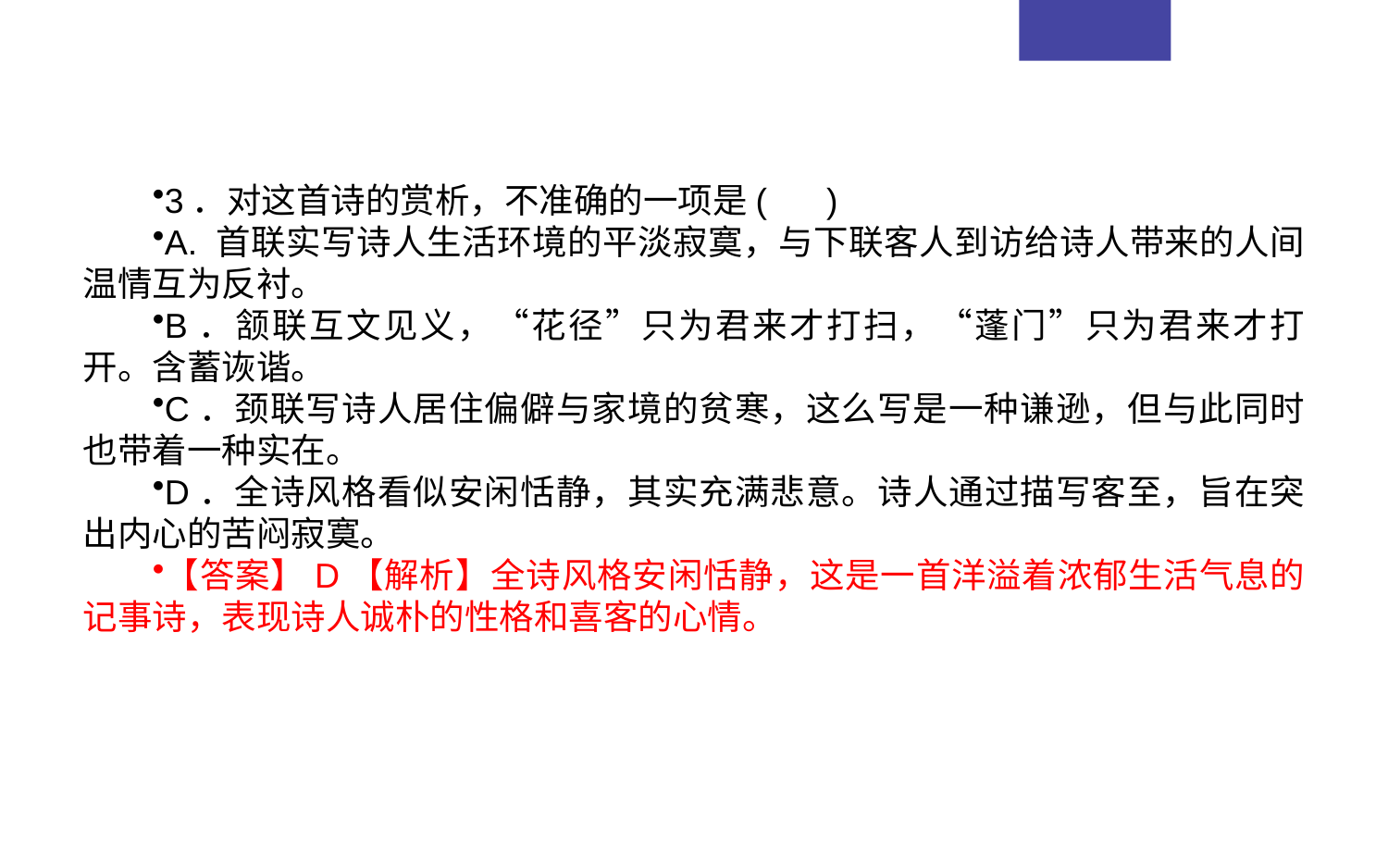

3．对这首诗的赏析，不准确的一项是(　 )
A. 首联实写诗人生活环境的平淡寂寞，与下联客人到访给诗人带来的人间温情互为反衬。
B．颔联互文见义，“花径”只为君来才打扫，“蓬门”只为君来才打开。含蓄诙谐。
C．颈联写诗人居住偏僻与家境的贫寒，这么写是一种谦逊，但与此同时也带着一种实在。
D．全诗风格看似安闲恬静，其实充满悲意。诗人通过描写客至，旨在突出内心的苦闷寂寞。
【答案】D【解析】全诗风格安闲恬静，这是一首洋溢着浓郁生活气息的记事诗，表现诗人诚朴的性格和喜客的心情。